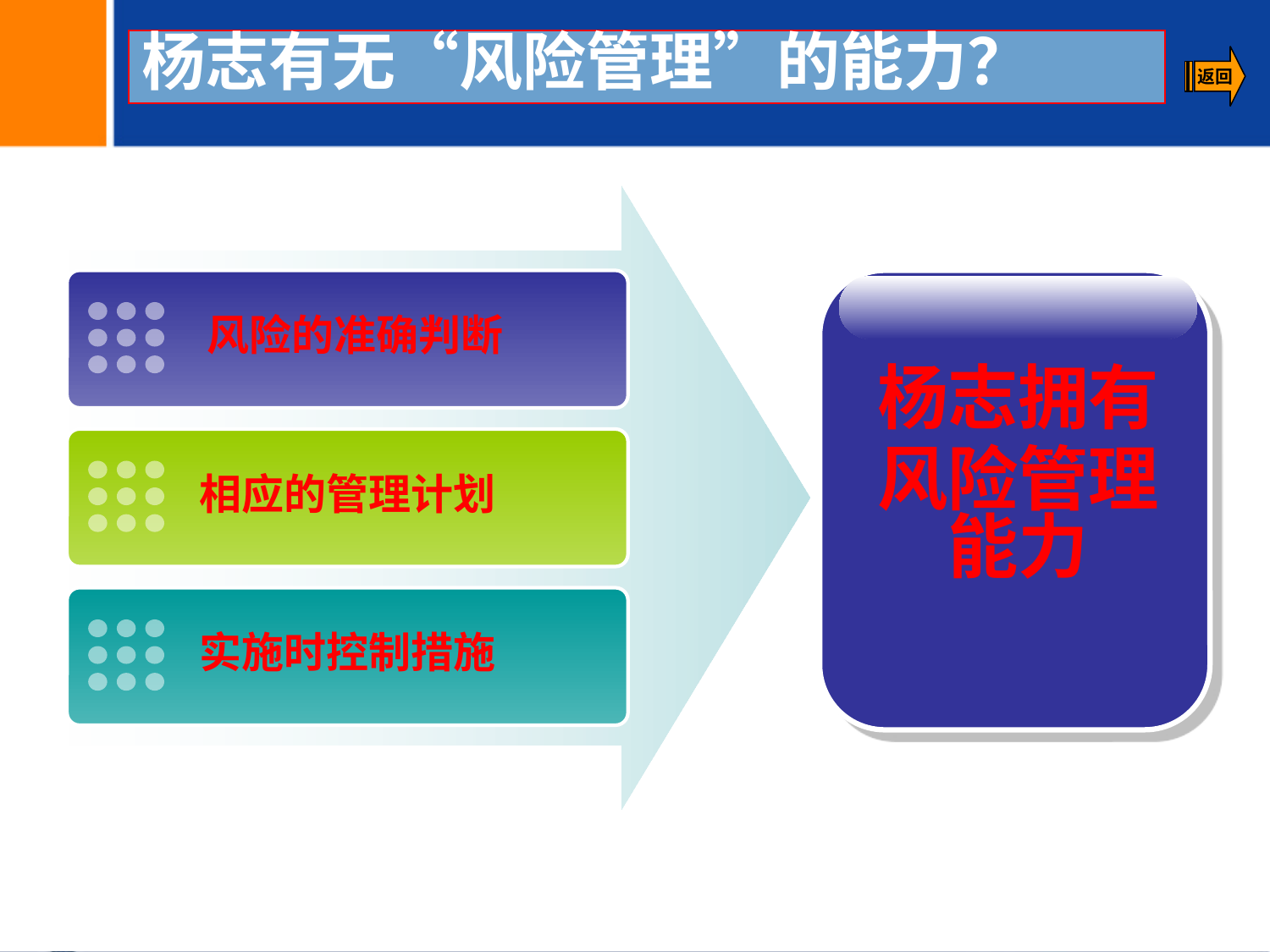

杨志有无“风险管理”的能力？

 风险的准确判断

杨志拥有
风险管理能力

相应的管理计划

实施时控制措施